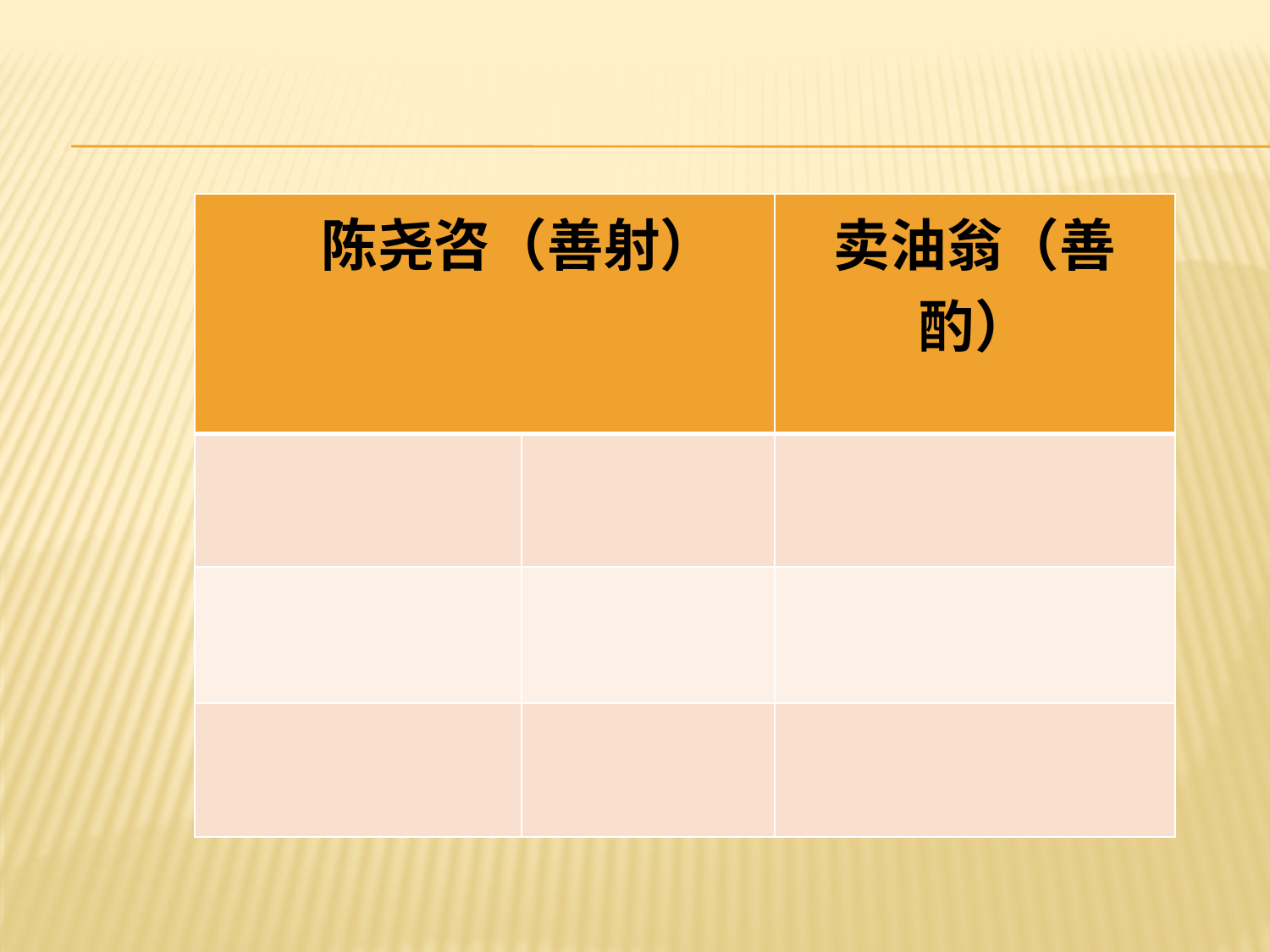

#
| 陈尧咨（善射） |  | 卖油翁（善酌） |
| --- | --- | --- |
|  |  |  |
|  |  |  |
|  |  |  |